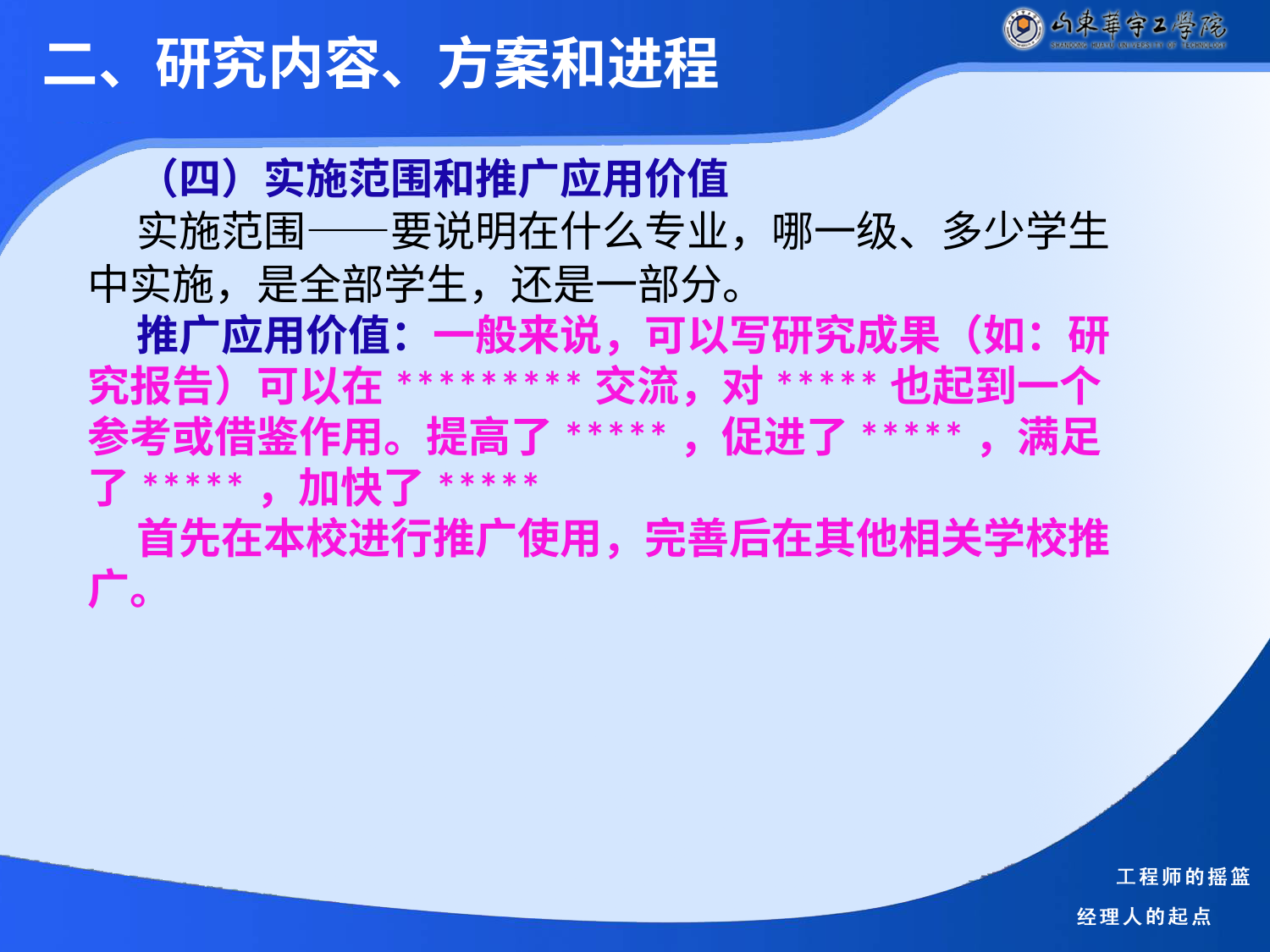

二、研究内容、方案和进程

（四）实施范围和推广应用价值
实施范围——要说明在什么专业，哪一级、多少学生中实施，是全部学生，还是一部分。
推广应用价值：一般来说，可以写研究成果（如：研究报告）可以在*********交流，对*****也起到一个参考或借鉴作用。提高了*****，促进了*****，满足了*****，加快了*****
首先在本校进行推广使用，完善后在其他相关学校推广。